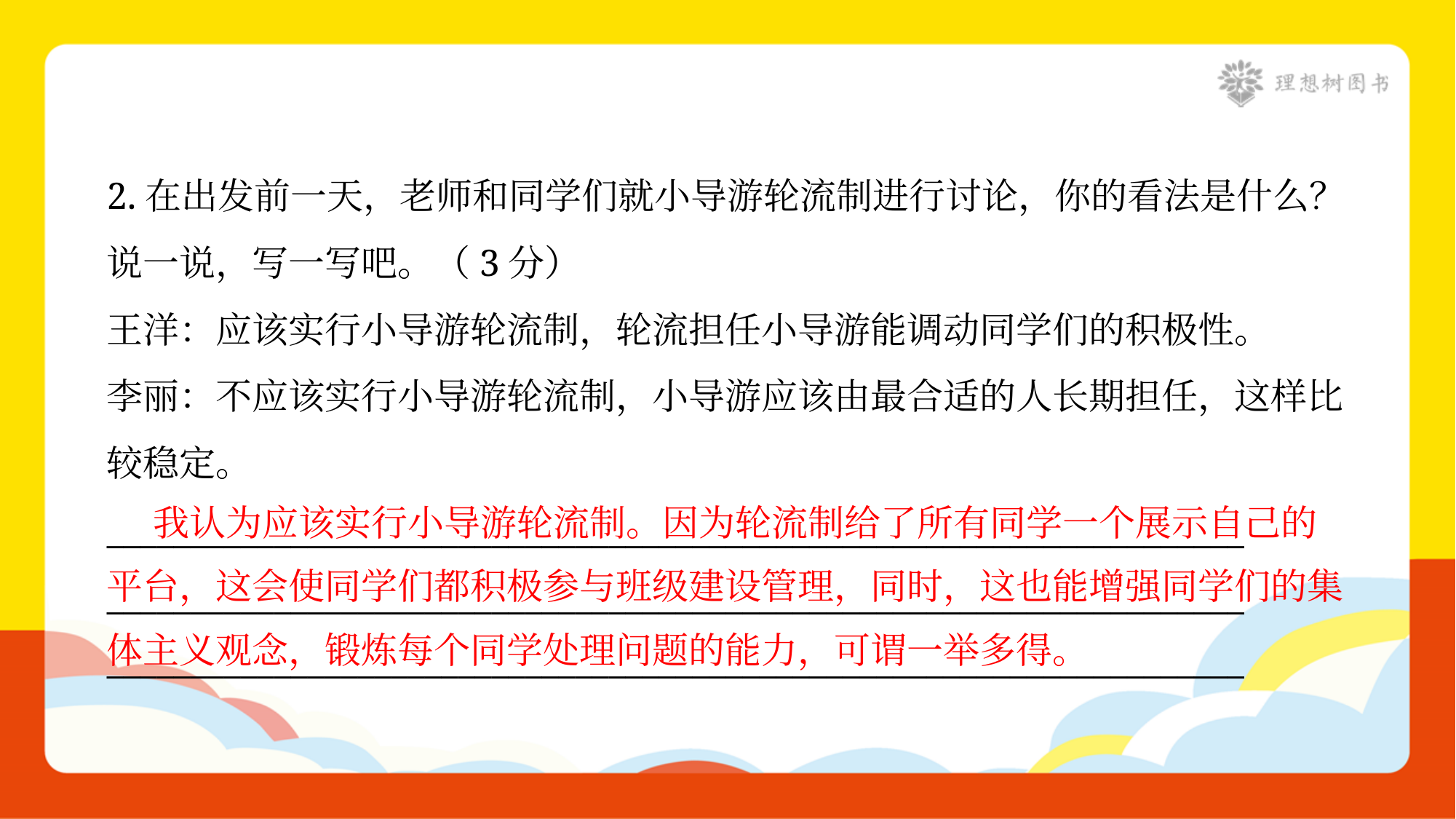

2.在出发前一天，老师和同学们就小导游轮流制进行讨论，你的看法是什么？
说一说，写一写吧。（3分）
王洋：应该实行小导游轮流制，轮流担任小导游能调动同学们的积极性。
李丽：不应该实行小导游轮流制，小导游应该由最合适的人长期担任，这样比
较稳定。
____________________________________________________________________
____________________________________________________________________
____________________________________________________________________
    我认为应该实行小导游轮流制。因为轮流制给了所有同学一个展示自己的
平台，这会使同学们都积极参与班级建设管理，同时，这也能增强同学们的集
体主义观念，锻炼每个同学处理问题的能力，可谓一举多得。